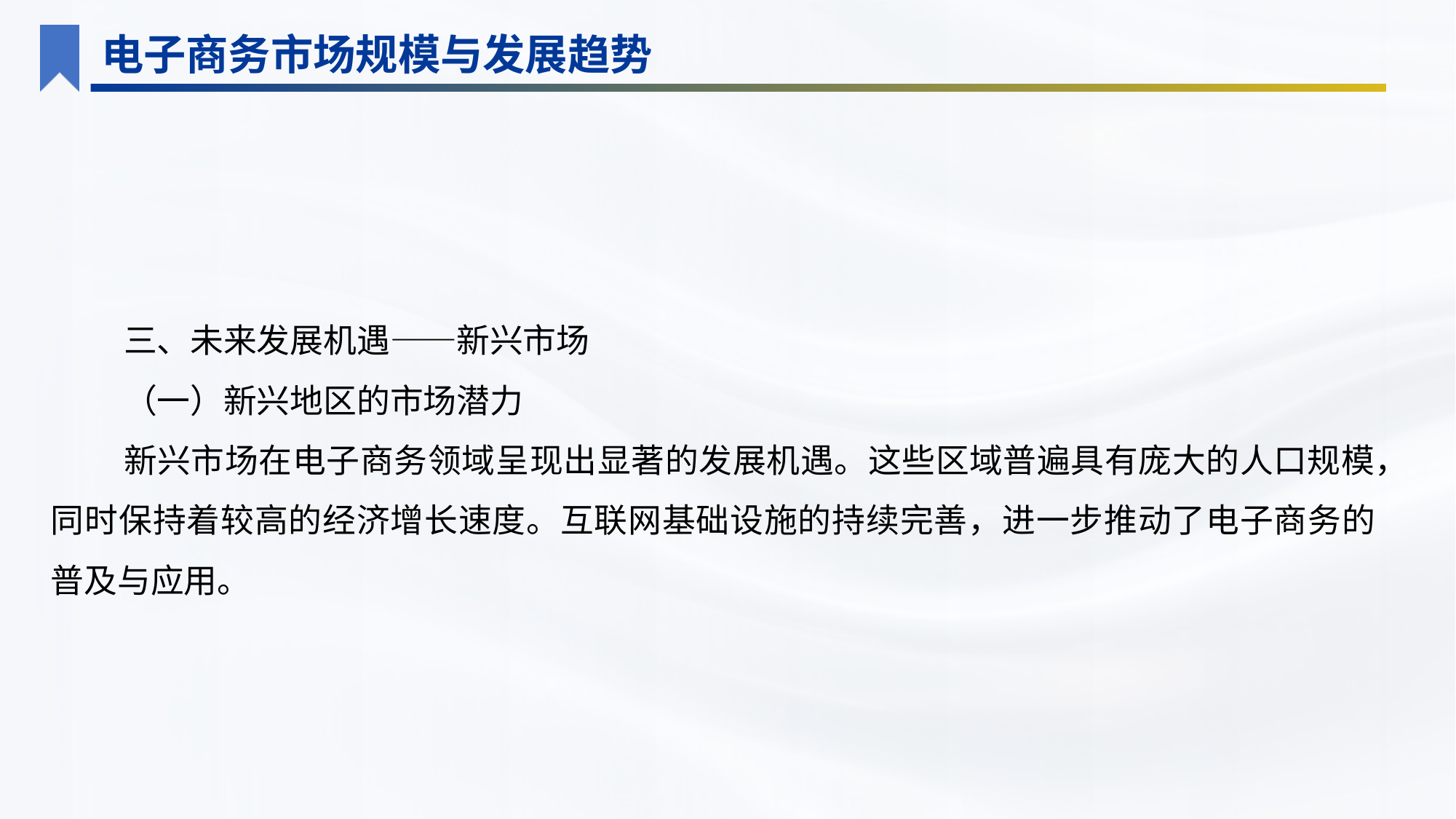

电子商务市场规模与发展趋势
三、未来发展机遇——新兴市场
（一）新兴地区的市场潜力
新兴市场在电子商务领域呈现出显著的发展机遇。这些区域普遍具有庞大的人口规模，同时保持着较高的经济增长速度。互联网基础设施的持续完善，进一步推动了电子商务的普及与应用。